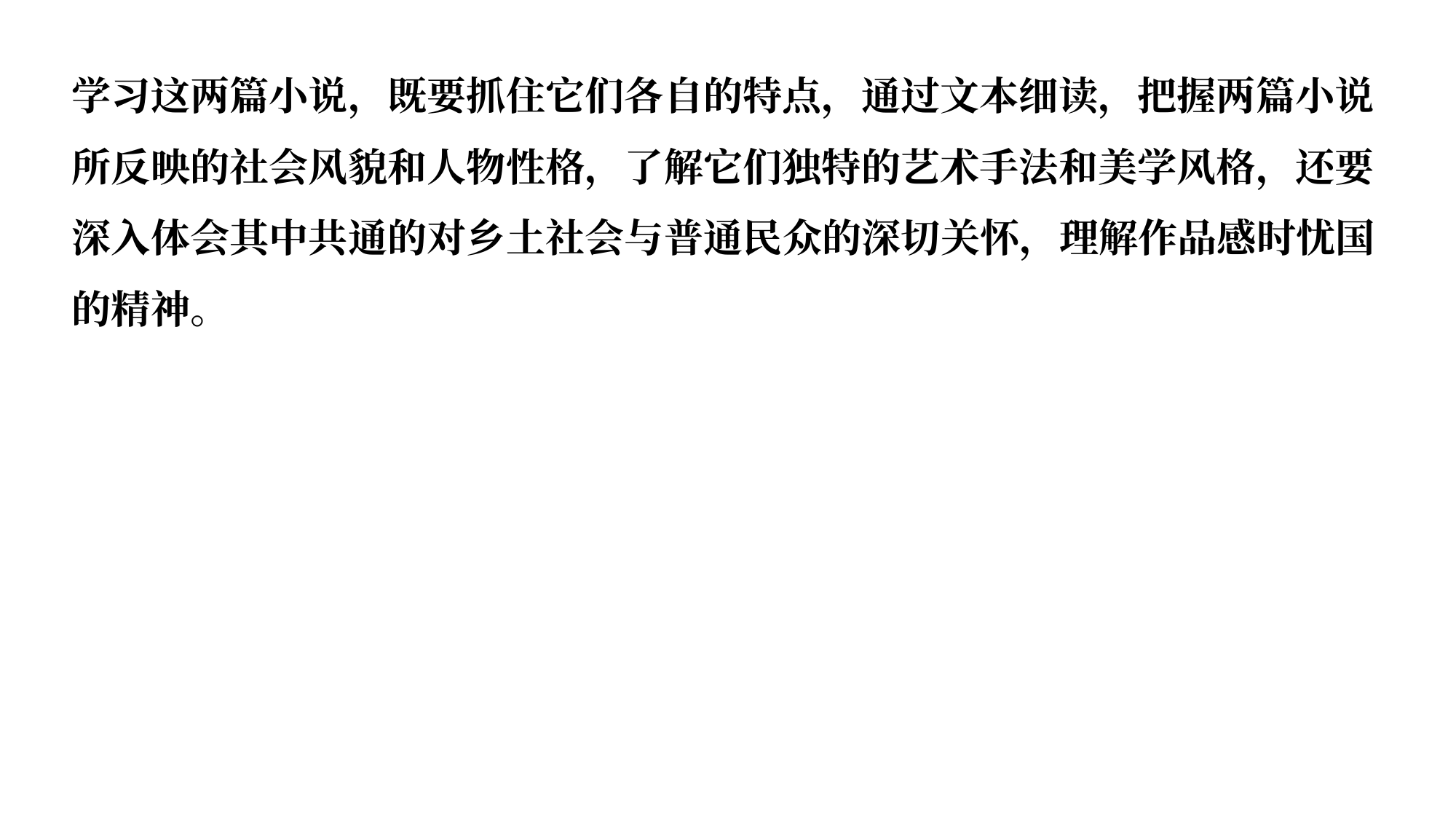

学习这两篇小说，既要抓住它们各自的特点，通过文本细读，把握两篇小说所反映的社会风貌和人物性格，了解它们独特的艺术手法和美学风格，还要深入体会其中共通的对乡土社会与普通民众的深切关怀，理解作品感时忧国的精神。